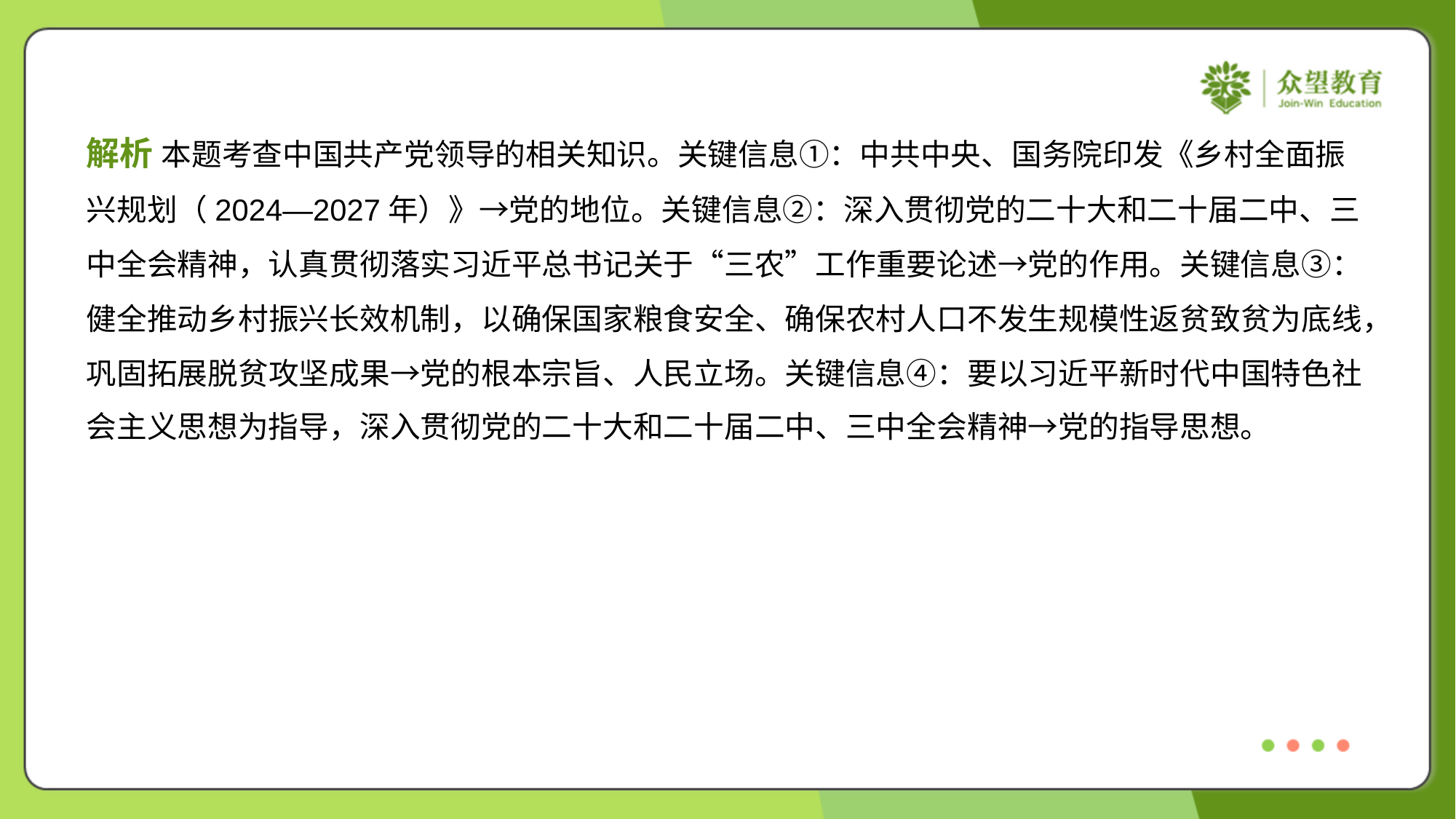

解析 本题考查中国共产党领导的相关知识。关键信息①：中共中央、国务院印发《乡村全面振
兴规划（2024—2027年）》→党的地位。关键信息②：深入贯彻党的二十大和二十届二中、三
中全会精神，认真贯彻落实习近平总书记关于“三农”工作重要论述→党的作用。关键信息③：
健全推动乡村振兴长效机制，以确保国家粮食安全、确保农村人口不发生规模性返贫致贫为底线，
巩固拓展脱贫攻坚成果→党的根本宗旨、人民立场。关键信息④：要以习近平新时代中国特色社
会主义思想为指导，深入贯彻党的二十大和二十届二中、三中全会精神→党的指导思想。